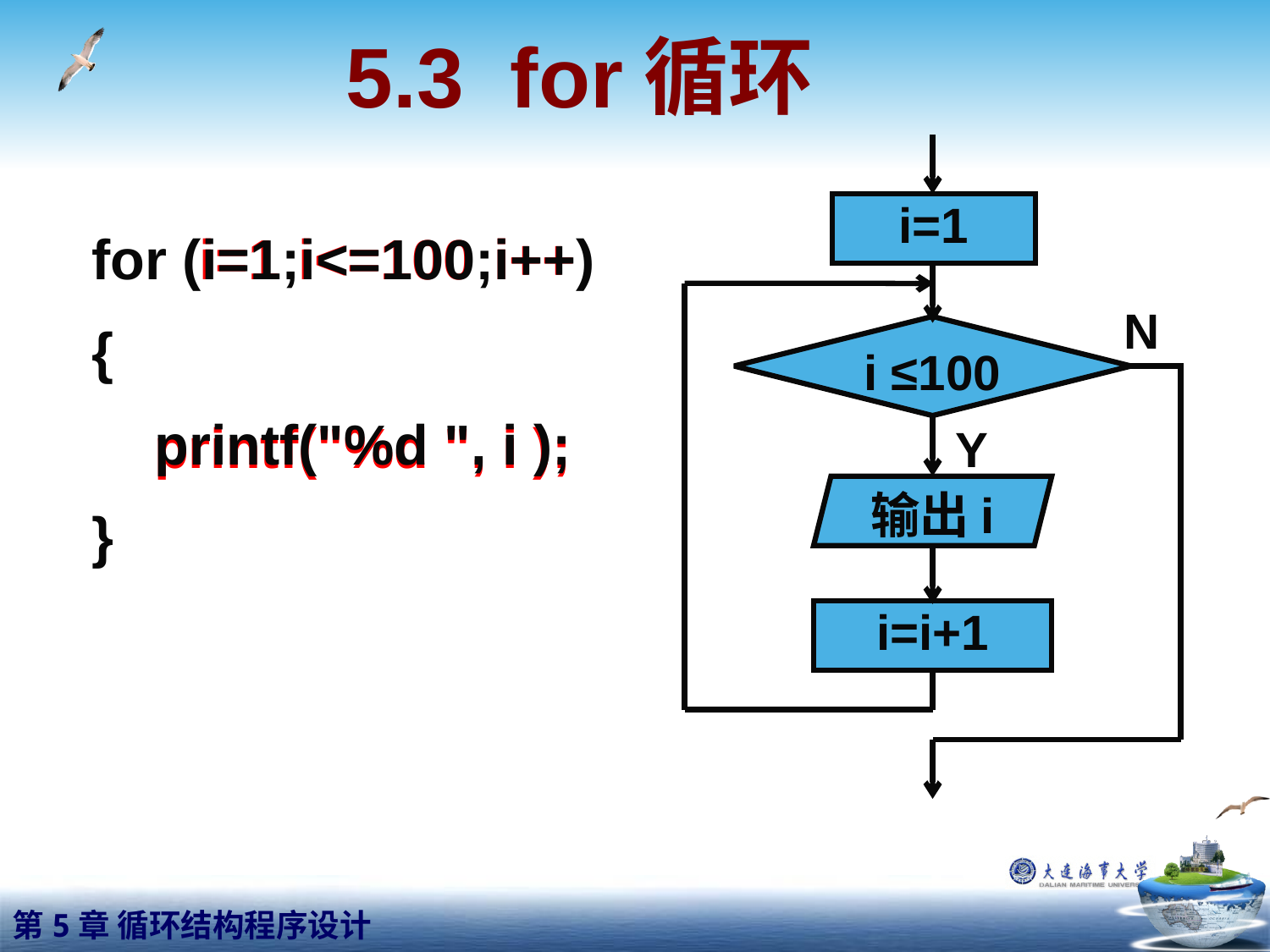

# 5.3  for循环
i=1
i=1
i<=100
i++
for (i=1;i<=100;i++)
{
    printf("%d ", i );
}
N
i ≤100
printf("%d ", i );
Y
输出i
i=i+1